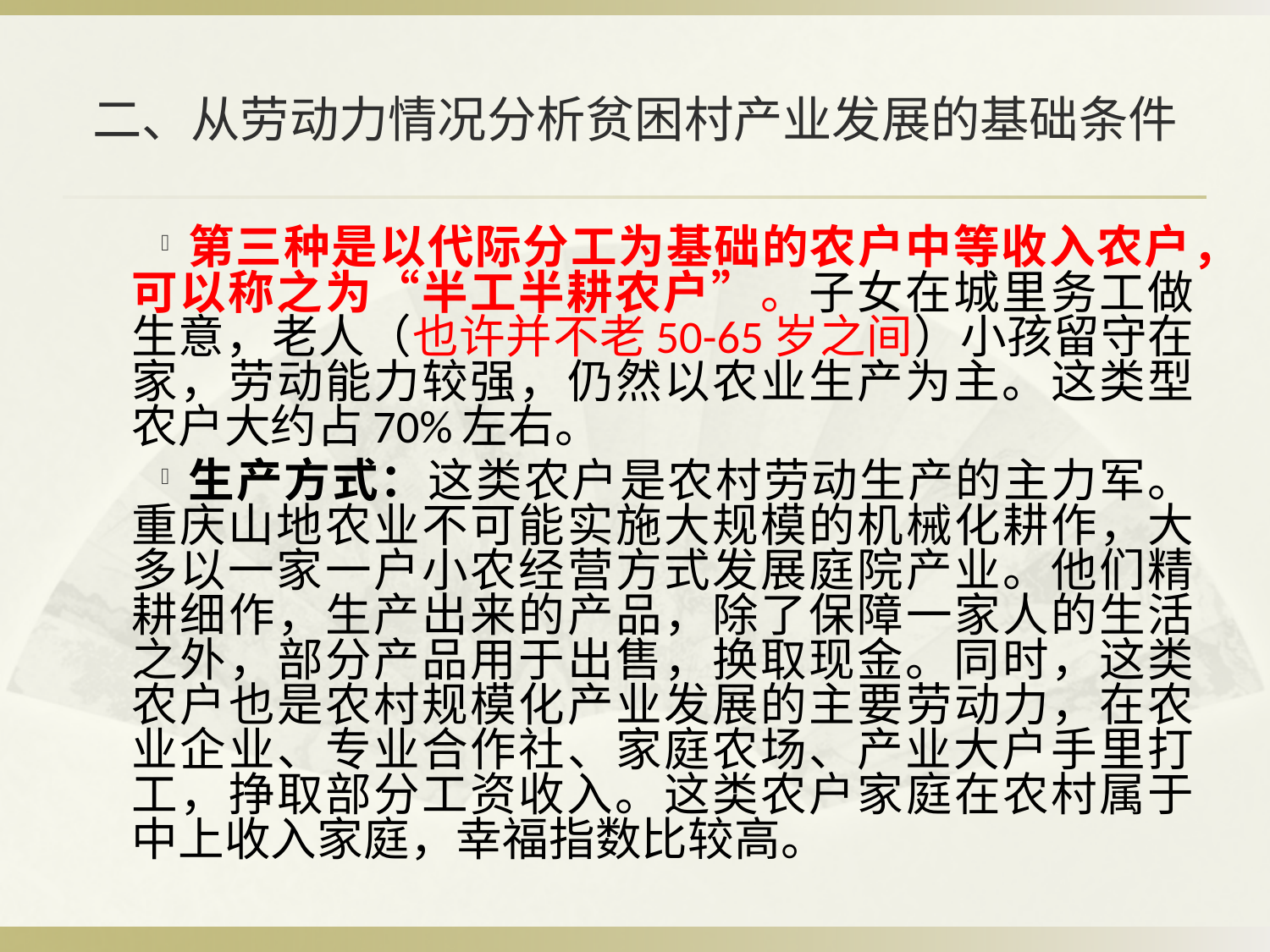

# 二、从劳动力情况分析贫困村产业发展的基础条件
第三种是以代际分工为基础的农户中等收入农户，可以称之为“半工半耕农户”。子女在城里务工做生意，老人（也许并不老50-65岁之间）小孩留守在家，劳动能力较强，仍然以农业生产为主。这类型农户大约占70%左右。
生产方式：这类农户是农村劳动生产的主力军。重庆山地农业不可能实施大规模的机械化耕作，大多以一家一户小农经营方式发展庭院产业。他们精耕细作，生产出来的产品，除了保障一家人的生活之外，部分产品用于出售，换取现金。同时，这类农户也是农村规模化产业发展的主要劳动力，在农业企业、专业合作社、家庭农场、产业大户手里打工，挣取部分工资收入。这类农户家庭在农村属于中上收入家庭，幸福指数比较高。